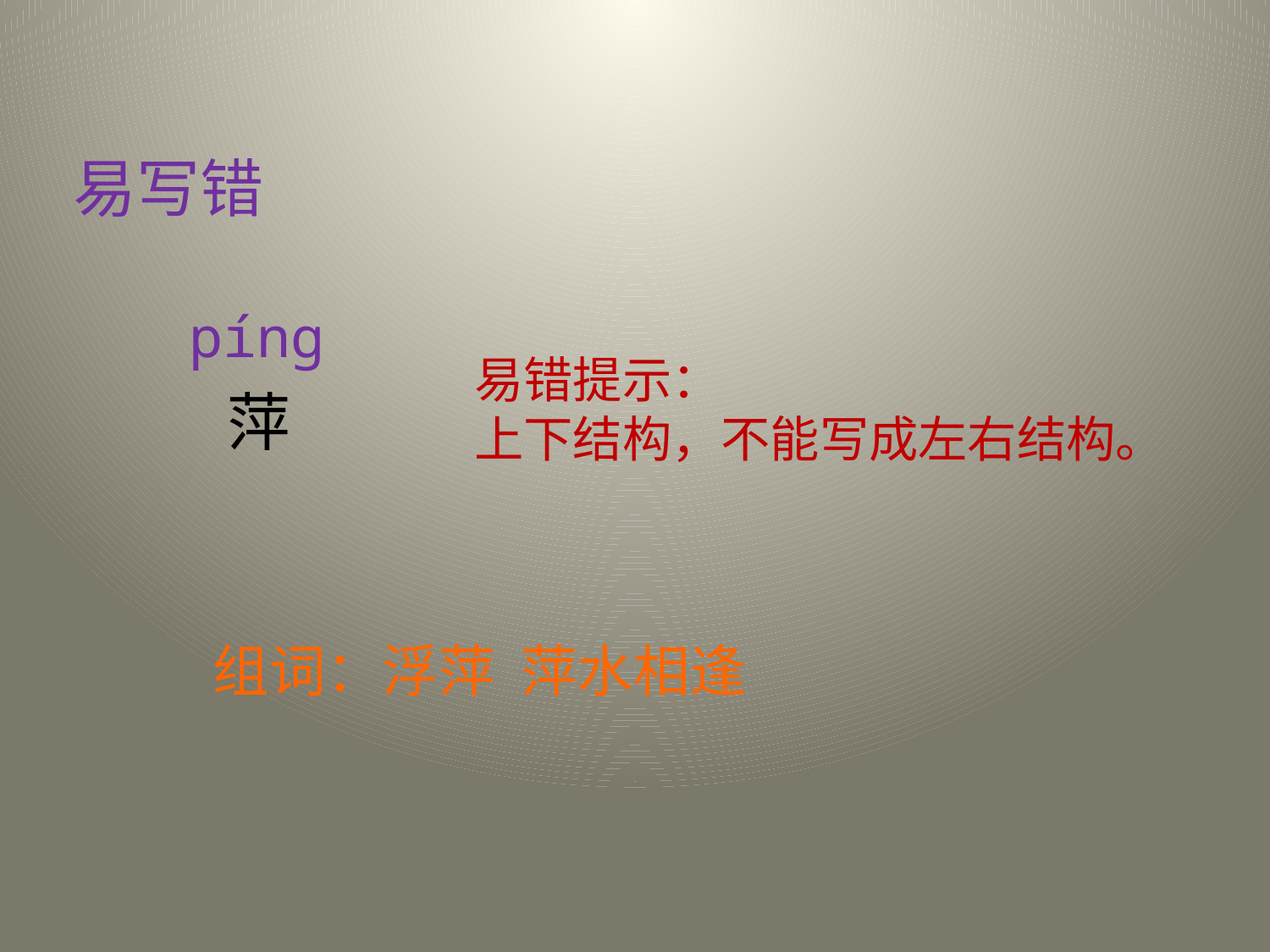

易写错
píng
易错提示：
上下结构，不能写成左右结构。
萍
组词：浮萍  萍水相逢